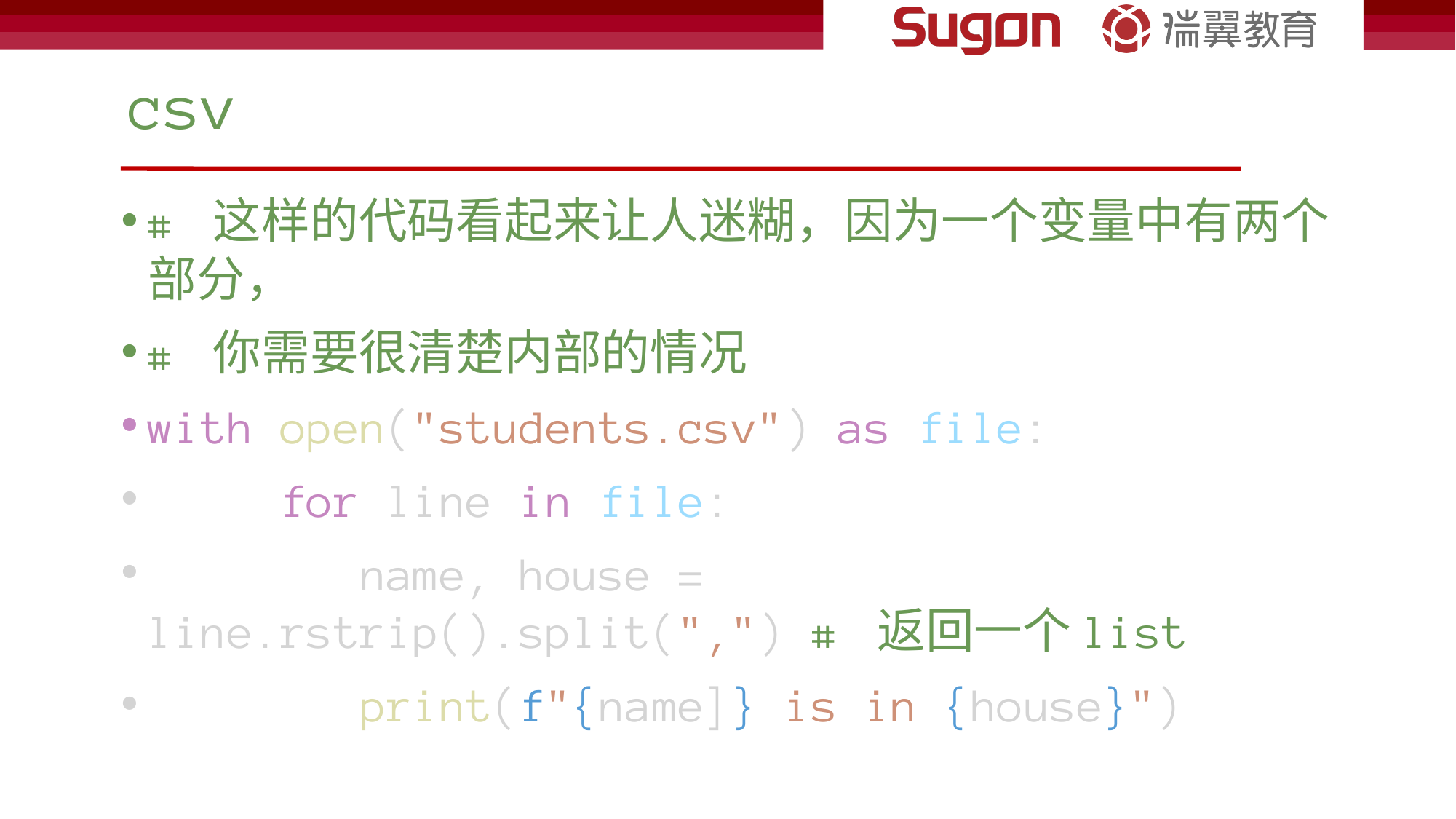

# csv
# 这样的代码看起来让人迷糊，因为一个变量中有两个部分，
# 你需要很清楚内部的情况
with open("students.csv") as file:
     for line in file:
        name, house = line.rstrip().split(",") # 返回一个list
        print(f"{name]} is in {house}")